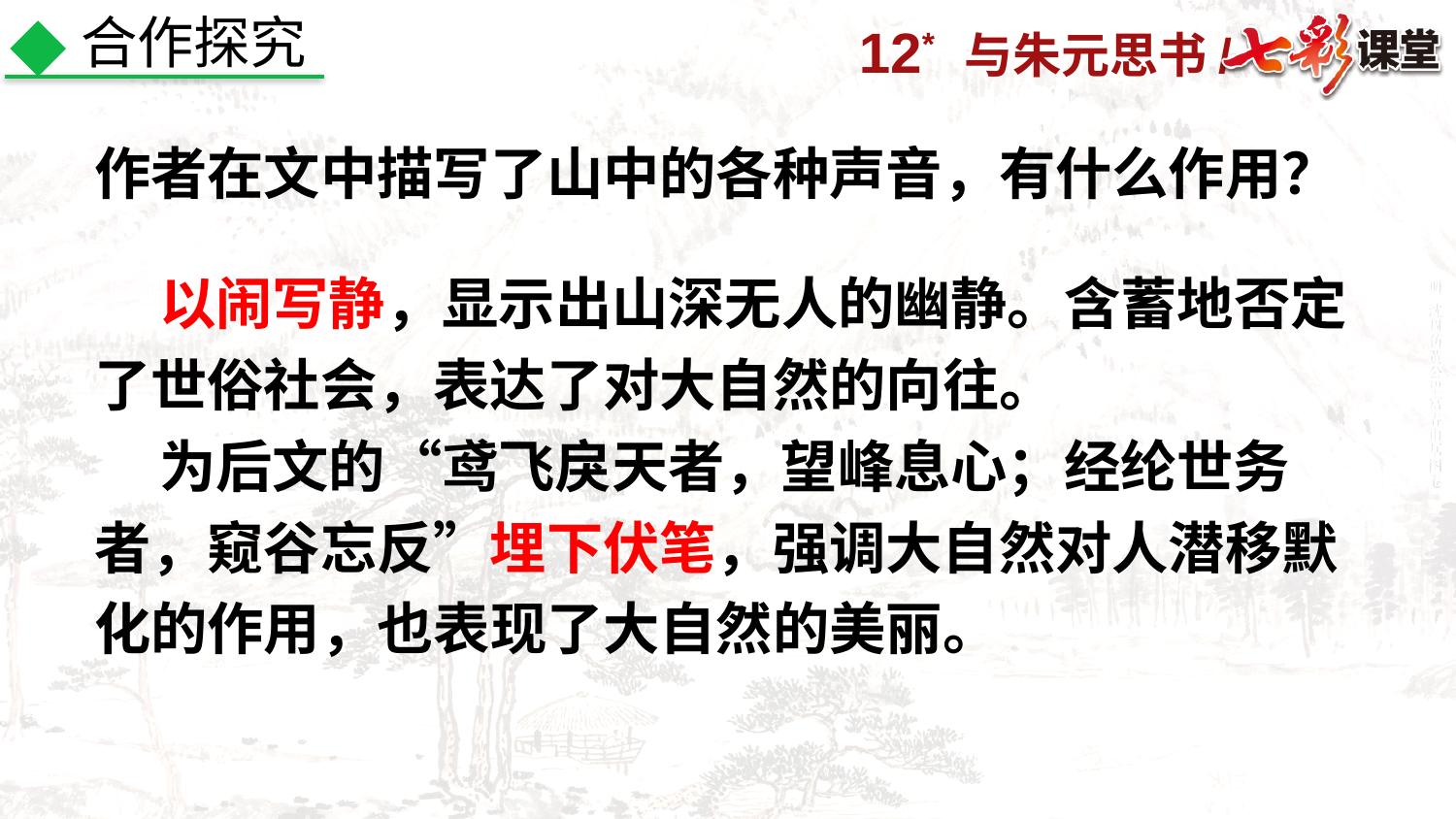

合作探究

作者在文中描写了山中的各种声音，有什么作用？
    以闹写静，显示出山深无人的幽静。含蓄地否定了世俗社会，表达了对大自然的向往。
    为后文的“鸢飞戾天者，望峰息心；经纶世务者，窥谷忘反”埋下伏笔，强调大自然对人潜移默化的作用，也表现了大自然的美丽。